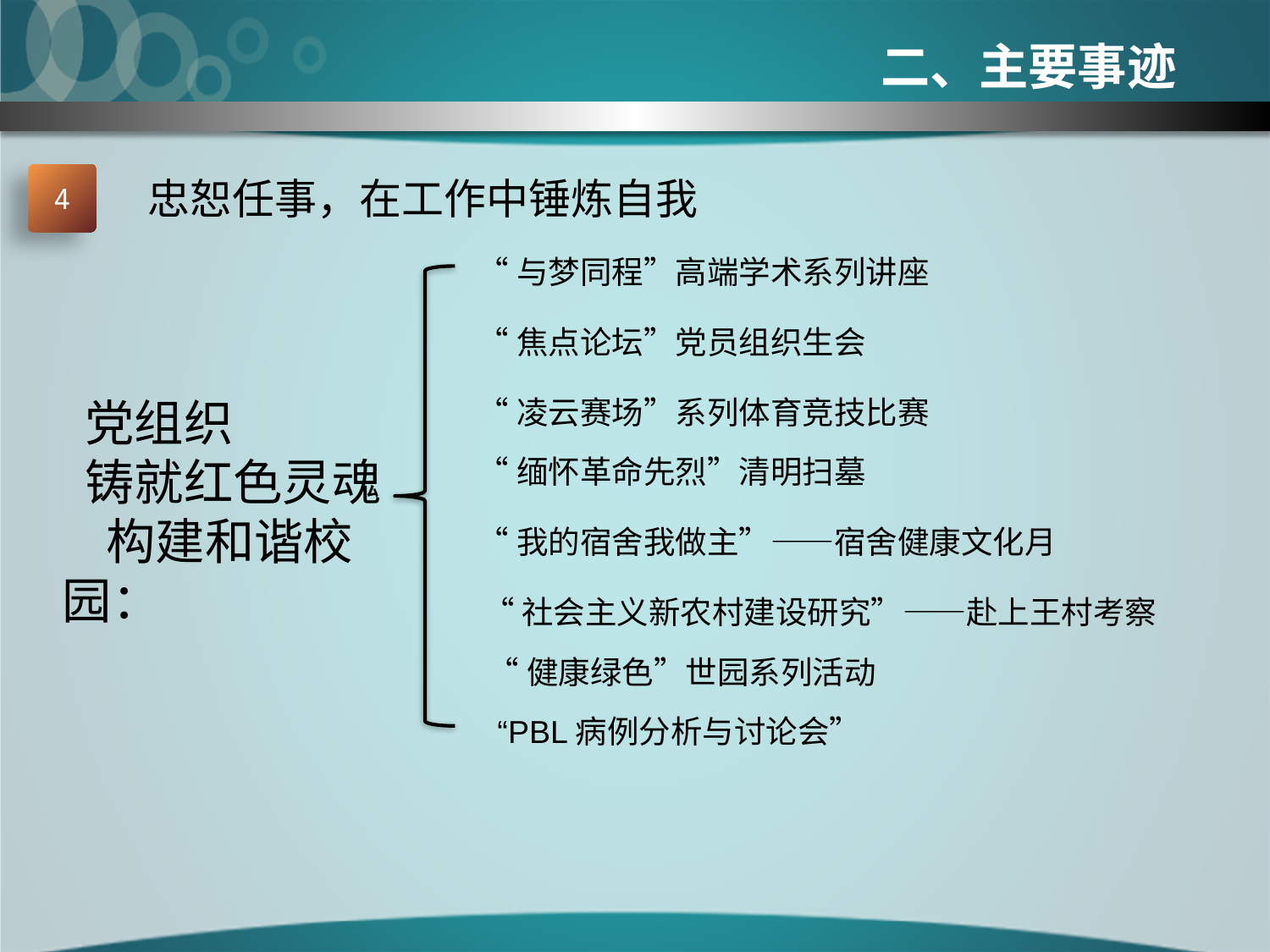

二、主要事迹
4
忠恕任事，在工作中锤炼自我
“与梦同程”高端学术系列讲座

“焦点论坛”党员组织生会

 党组织
 铸就红色灵魂          构建和谐校园：
“凌云赛场”系列体育竞技比赛

“缅怀革命先烈”清明扫墓
“我的宿舍我做主”——宿舍健康文化月
“社会主义新农村建设研究”——赴上王村考察
“健康绿色”世园系列活动
“PBL病例分析与讨论会”